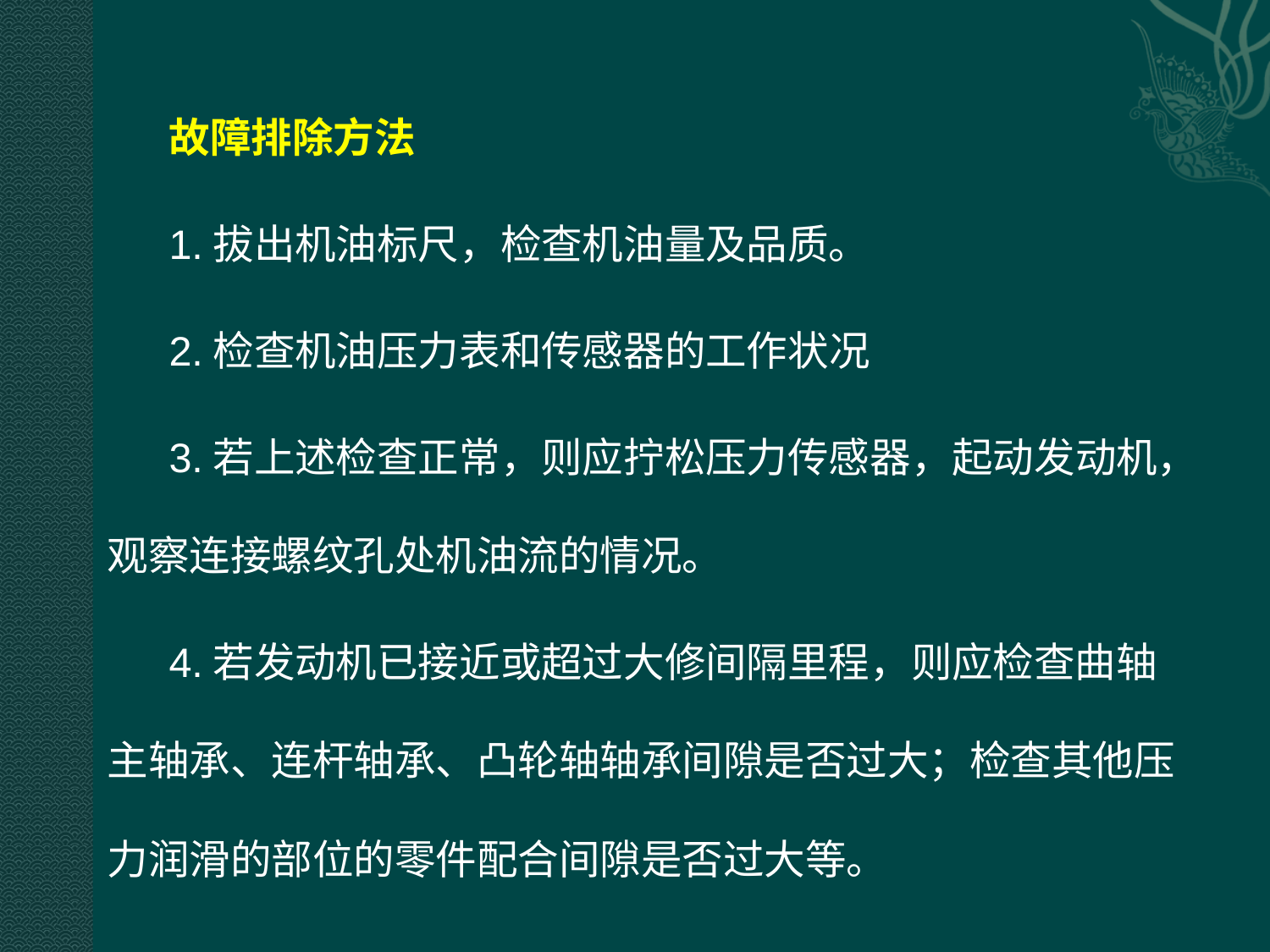

故障排除方法
1.拔出机油标尺，检查机油量及品质。
2.检查机油压力表和传感器的工作状况
3.若上述检查正常，则应拧松压力传感器，起动发动机，观察连接螺纹孔处机油流的情况。
4.若发动机已接近或超过大修间隔里程，则应检查曲轴主轴承、连杆轴承、凸轮轴轴承间隙是否过大；检查其他压力润滑的部位的零件配合间隙是否过大等。